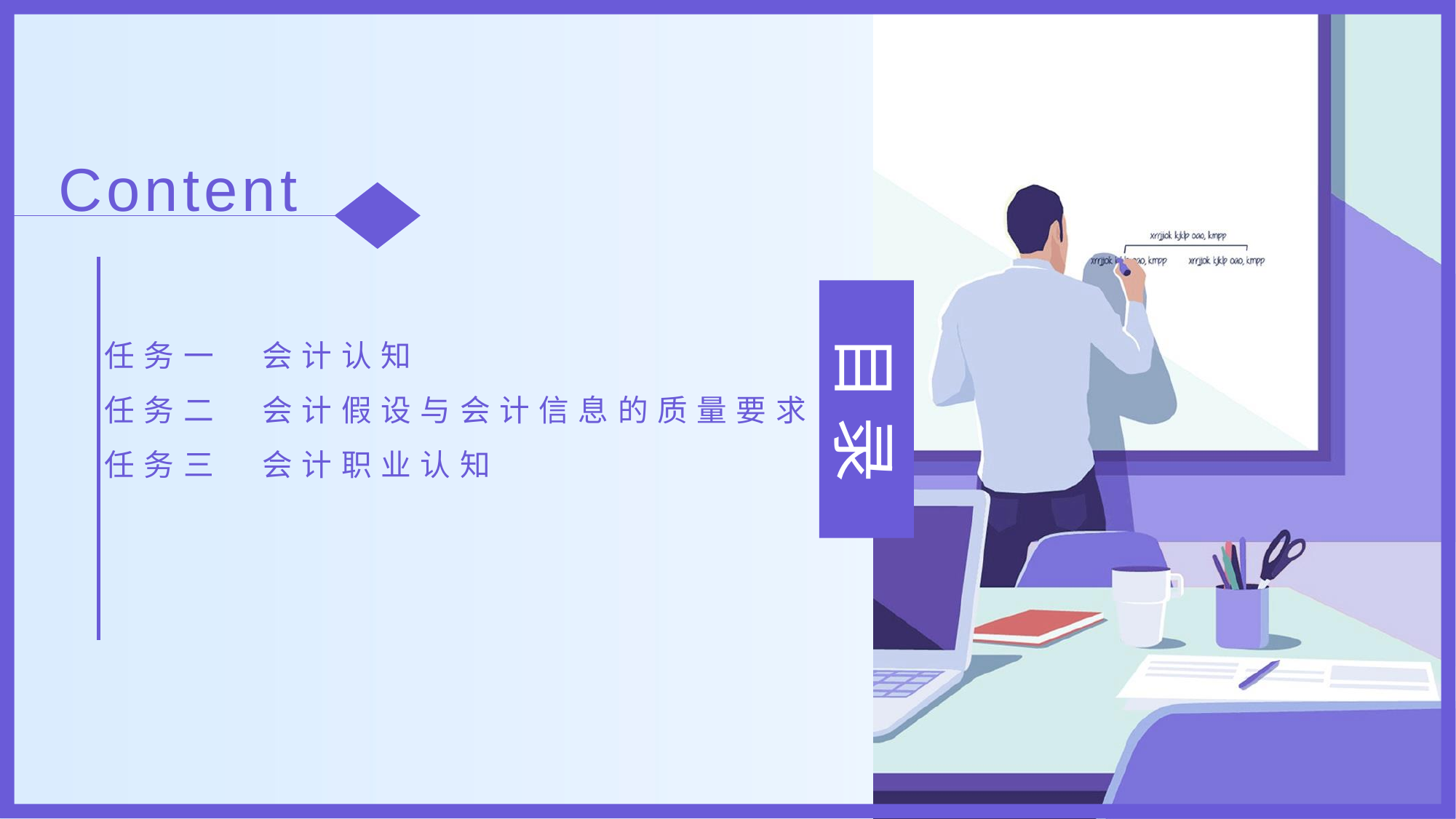

Content

任务一　会计认知
任务二　会计假设与会计信息的质量要求
任务三　会计职业认知
目 录